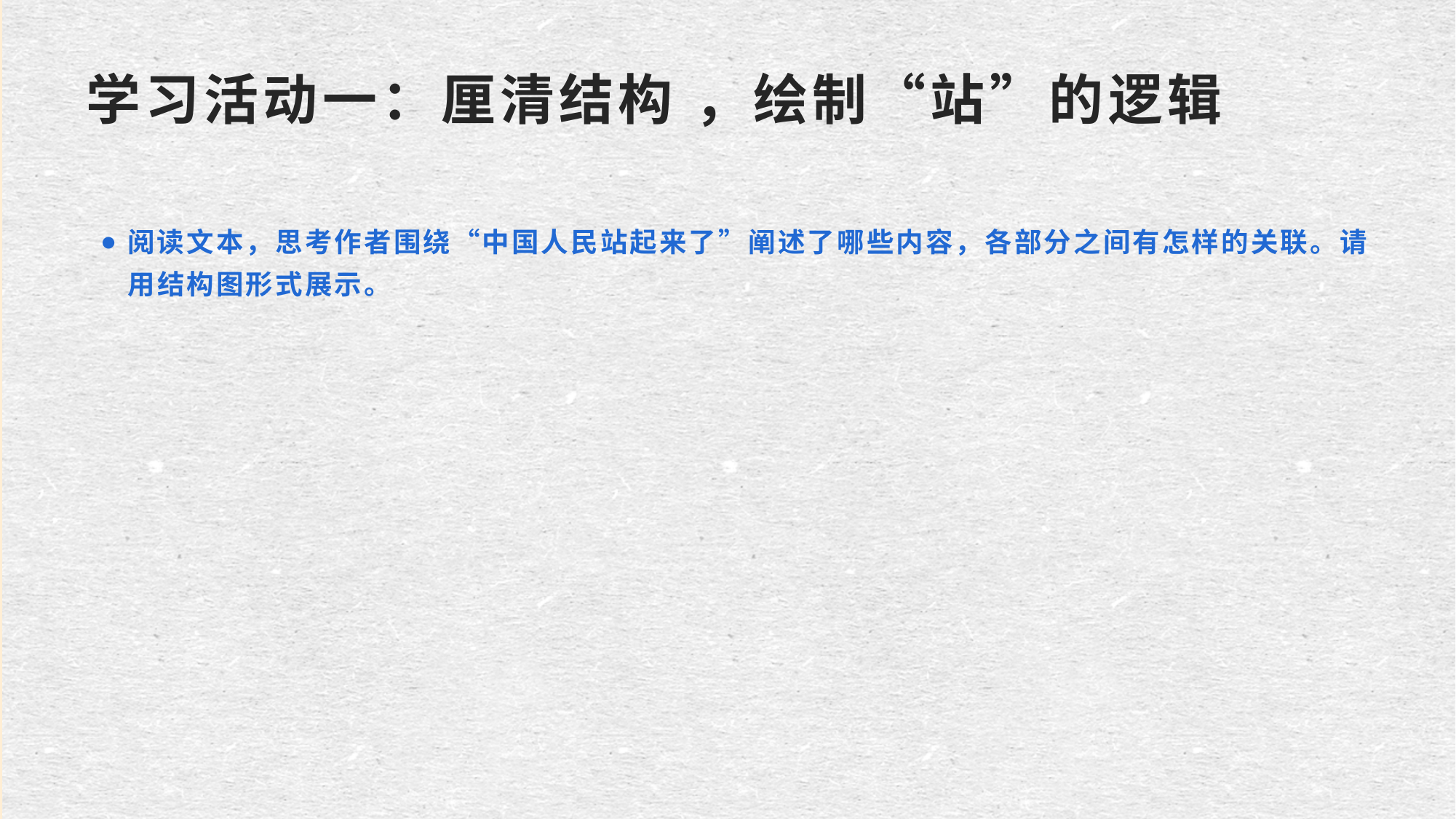

# 学习活动一：厘清结构 ，绘制“站”的逻辑
阅读文本，思考作者围绕“中国人民站起来了”阐述了哪些内容，各部分之间有怎样的关联。请用结构图形式展示。